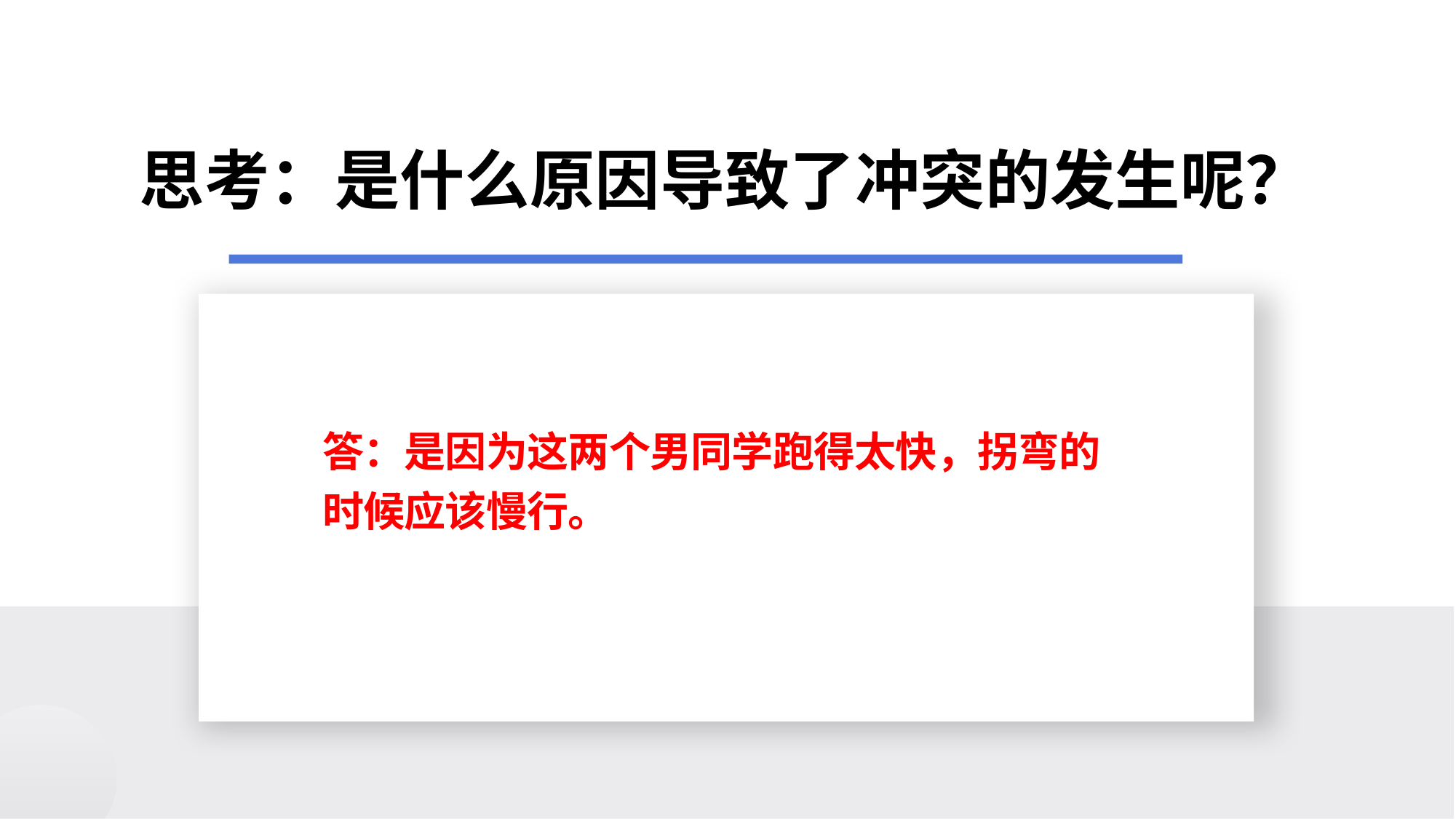

思考：是什么原因导致了冲突的发生呢？

答：是因为这两个男同学跑得太快，拐弯的时候应该慢行。